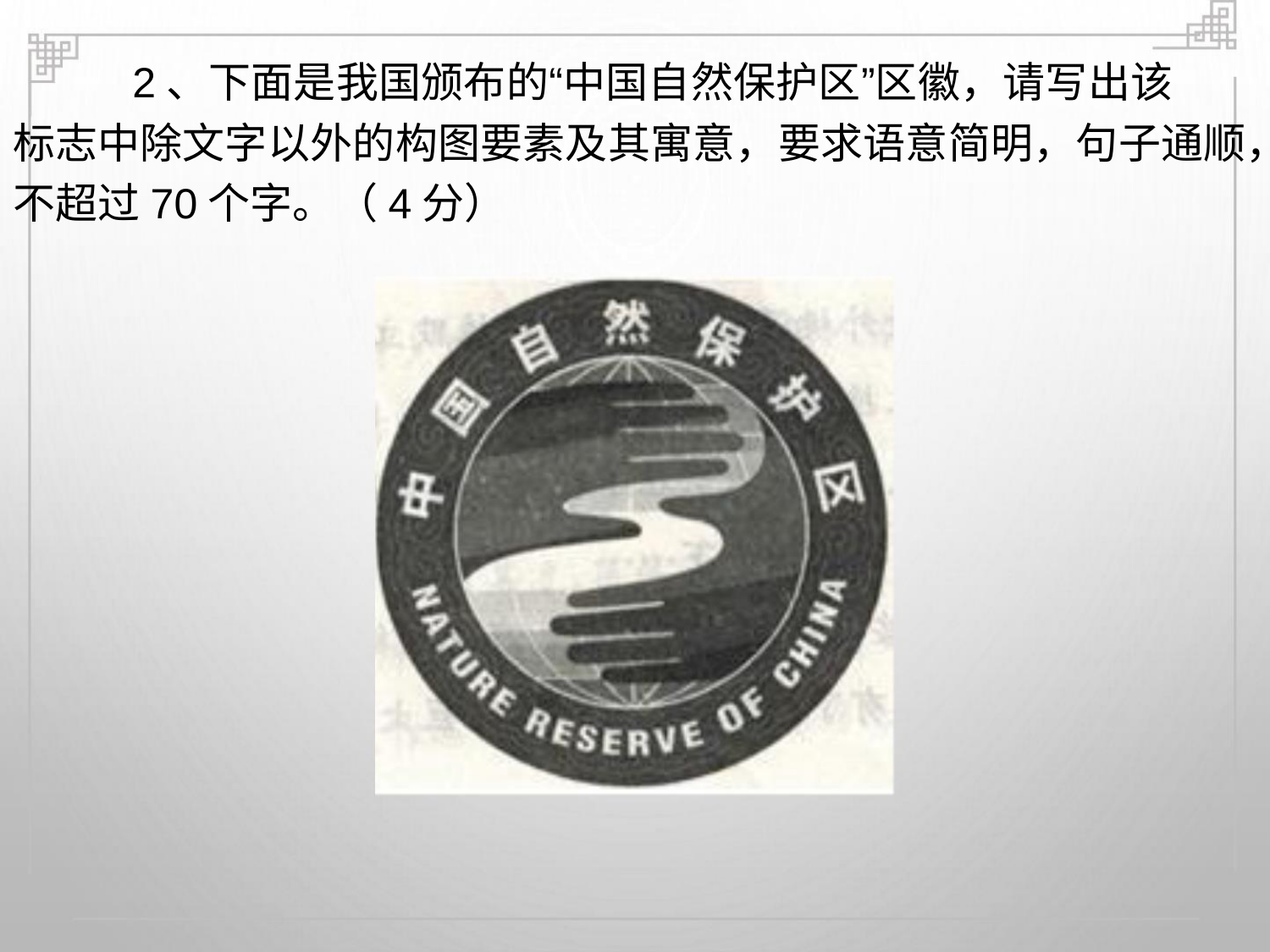

2、下面是我国颁布的“中国自然保护区”区徽，请写出该
标志中除文字以外的构图要素及其寓意，要求语意简明，句子通顺，
不超过70个字。（4分）